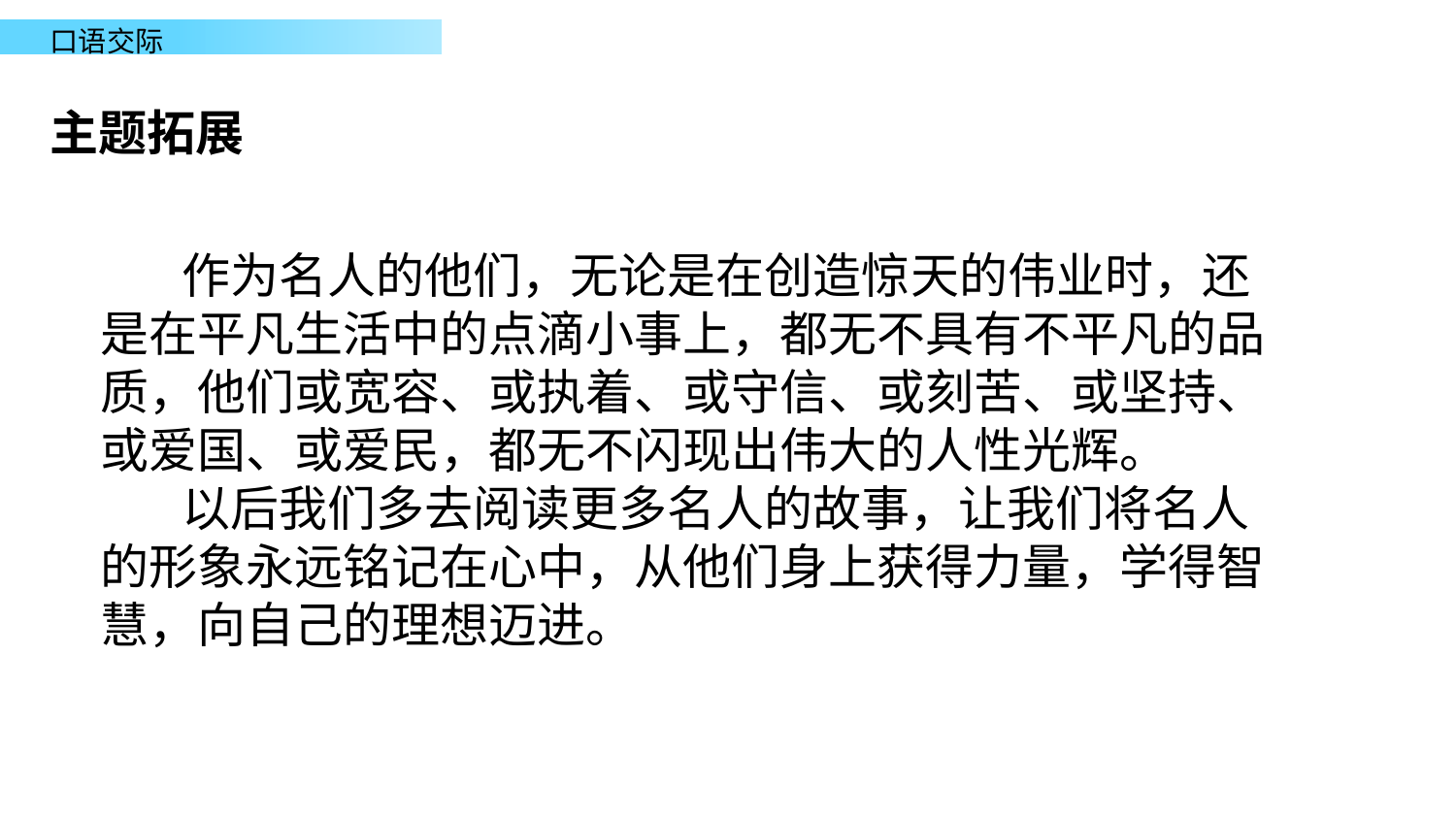

主题拓展
  作为名人的他们，无论是在创造惊天的伟业时，还是在平凡生活中的点滴小事上，都无不具有不平凡的品质，他们或宽容、或执着、或守信、或刻苦、或坚持、或爱国、或爱民，都无不闪现出伟大的人性光辉。
  以后我们多去阅读更多名人的故事，让我们将名人的形象永远铭记在心中，从他们身上获得力量，学得智慧，向自己的理想迈进。